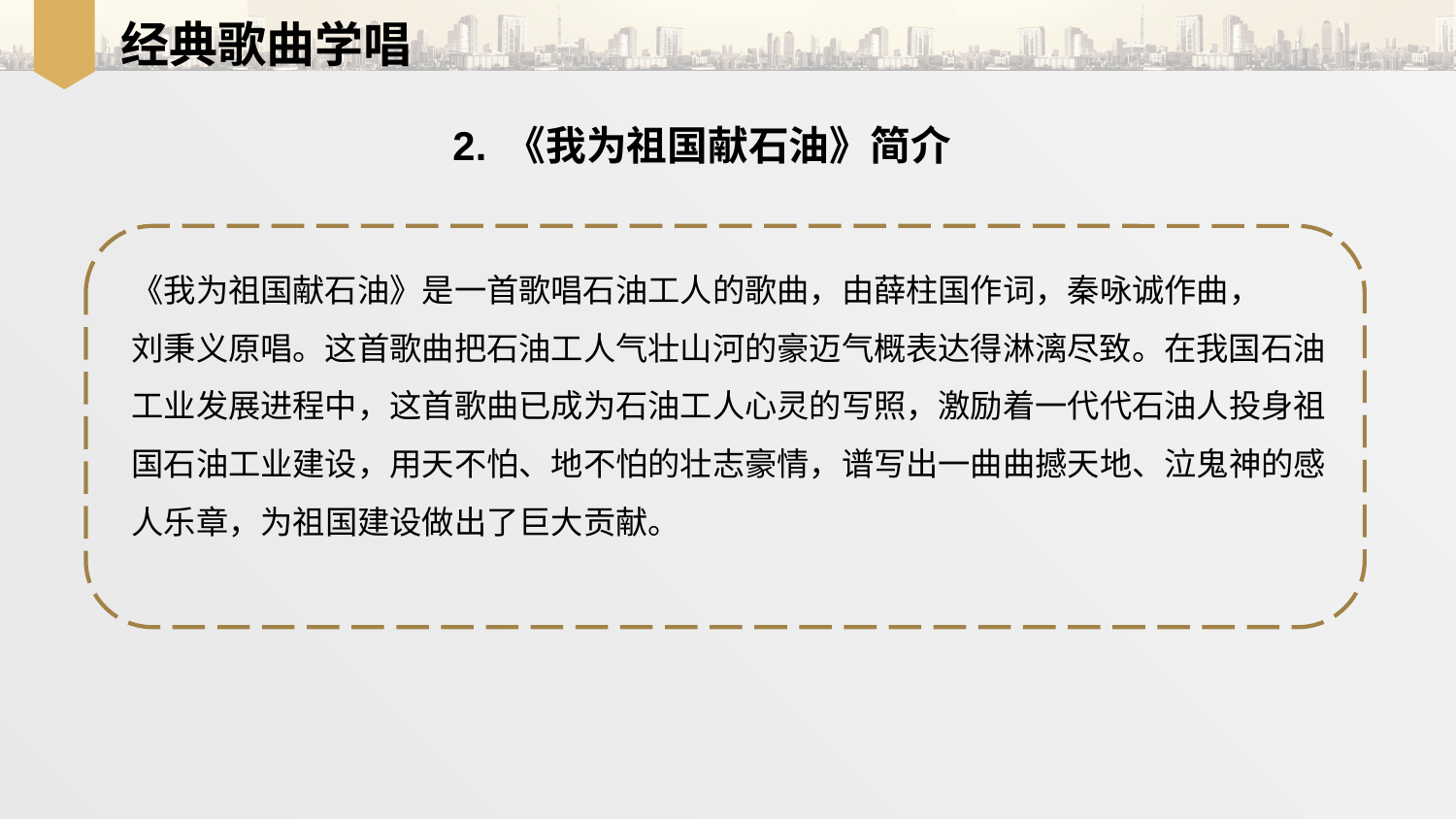

经典歌曲学唱
2. 《我为祖国献石油》简介

《我为祖国献石油》是一首歌唱石油工人的歌曲，由薛柱国作词，秦咏诚作曲，
刘秉义原唱。这首歌曲把石油工人气壮山河的豪迈气概表达得淋漓尽致。在我国石油
工业发展进程中，这首歌曲已成为石油工人心灵的写照，激励着一代代石油人投身祖
国石油工业建设，用天不怕、地不怕的壮志豪情，谱写出一曲曲撼天地、泣鬼神的感
人乐章，为祖国建设做出了巨大贡献。